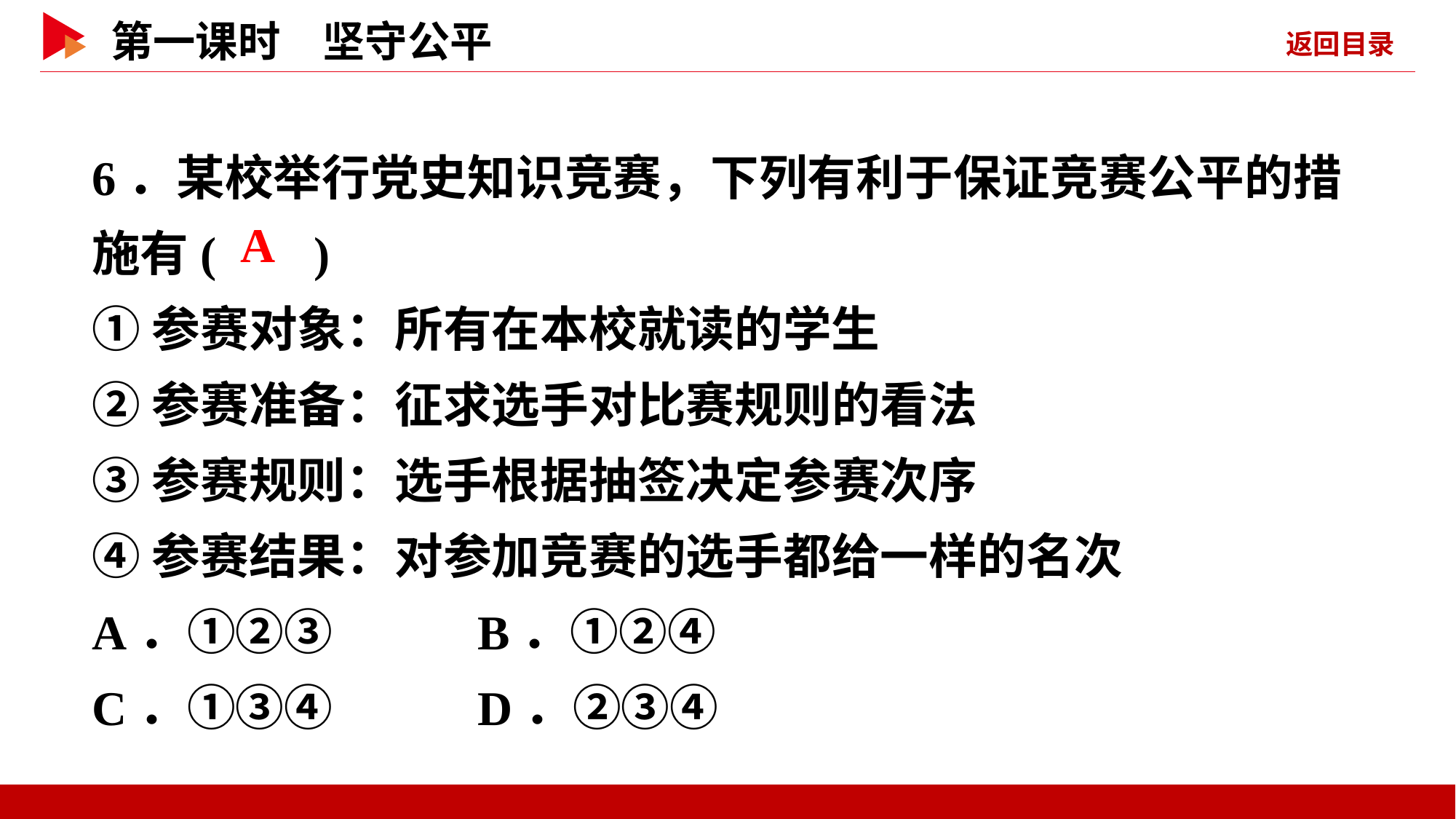

6．某校举行党史知识竞赛，下列有利于保证竞赛公平的措施有(        )
①参赛对象：所有在本校就读的学生
②参赛准备：征求选手对比赛规则的看法
③参赛规则：选手根据抽签决定参赛次序
④参赛结果：对参加竞赛的选手都给一样的名次
A．①②③            B．①②④
C．①③④            D．②③④
   A